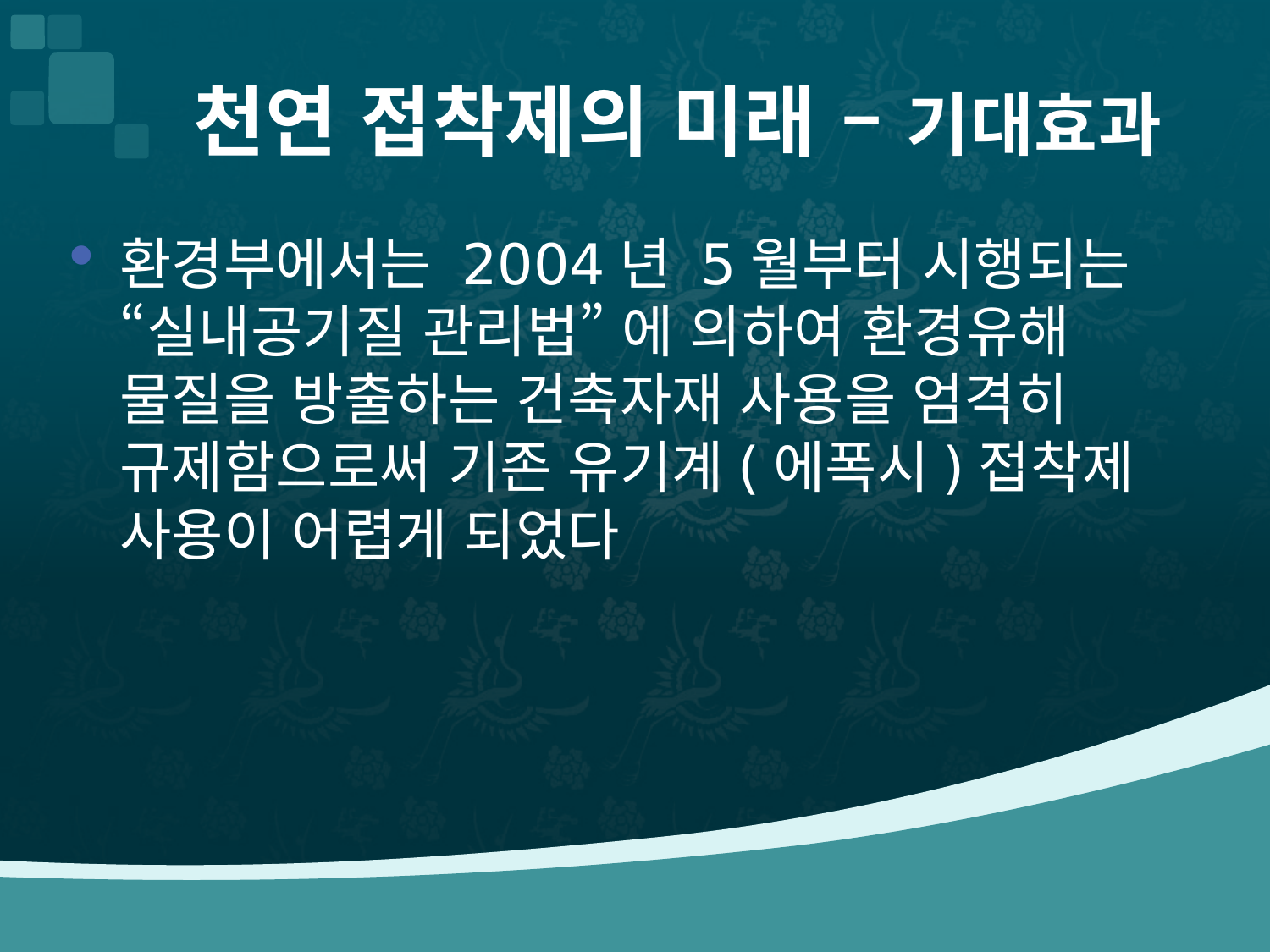

# 천연 접착제의 미래 – 기대효과
환경부에서는 2004년 5월부터 시행되는 “실내공기질 관리법” 에 의하여 환경유해 물질을 방출하는 건축자재 사용을 엄격히 규제함으로써 기존 유기계(에폭시)접착제 사용이 어렵게 되었다